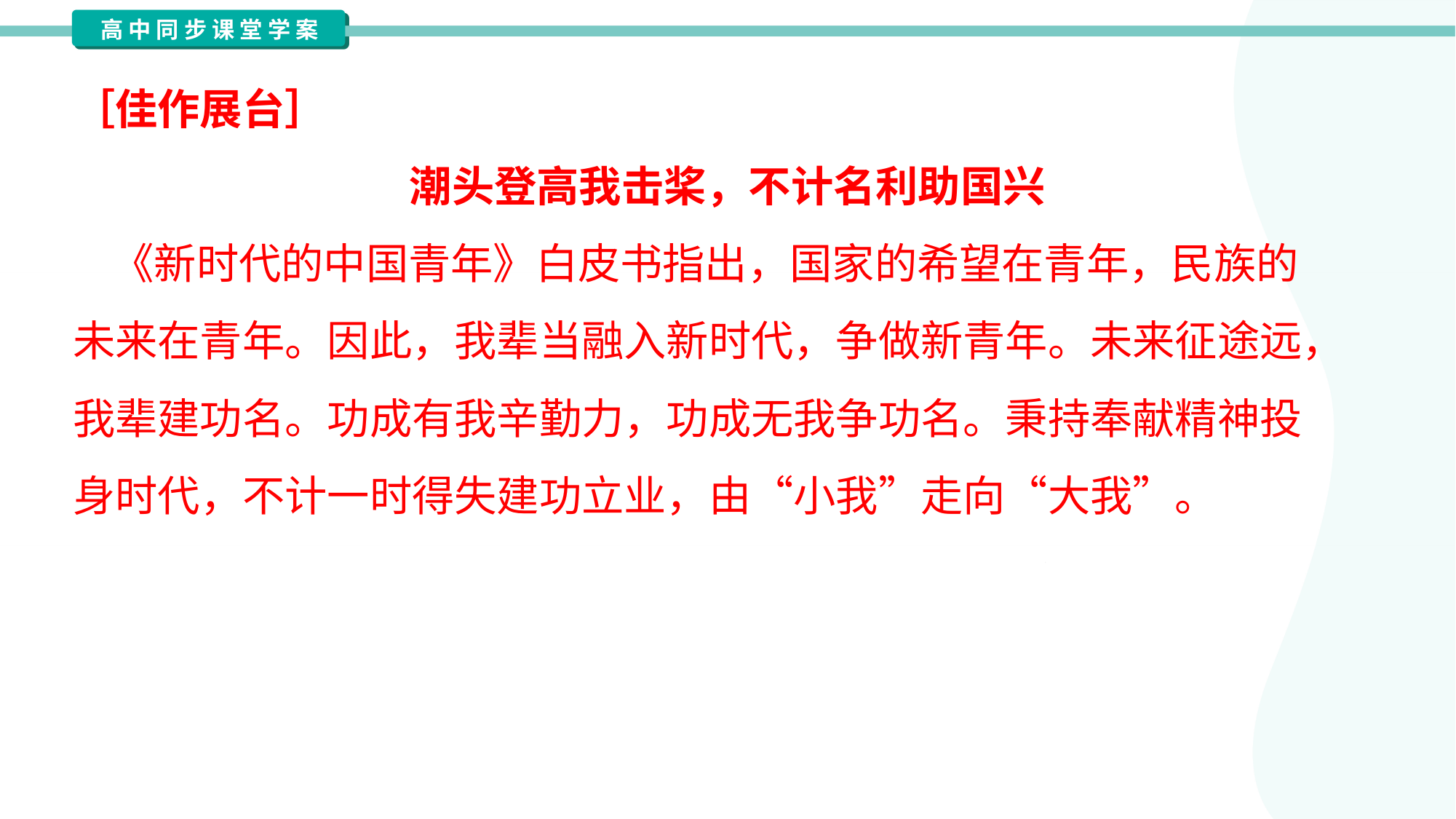

［佳作展台］
潮头登高我击桨，不计名利助国兴
   《新时代的中国青年》白皮书指出，国家的希望在青年，民族的
未来在青年。因此，我辈当融入新时代，争做新青年。未来征途远，
我辈建功名。功成有我辛勤力，功成无我争功名。秉持奉献精神投
身时代，不计一时得失建功立业，由“小我”走向“大我”。